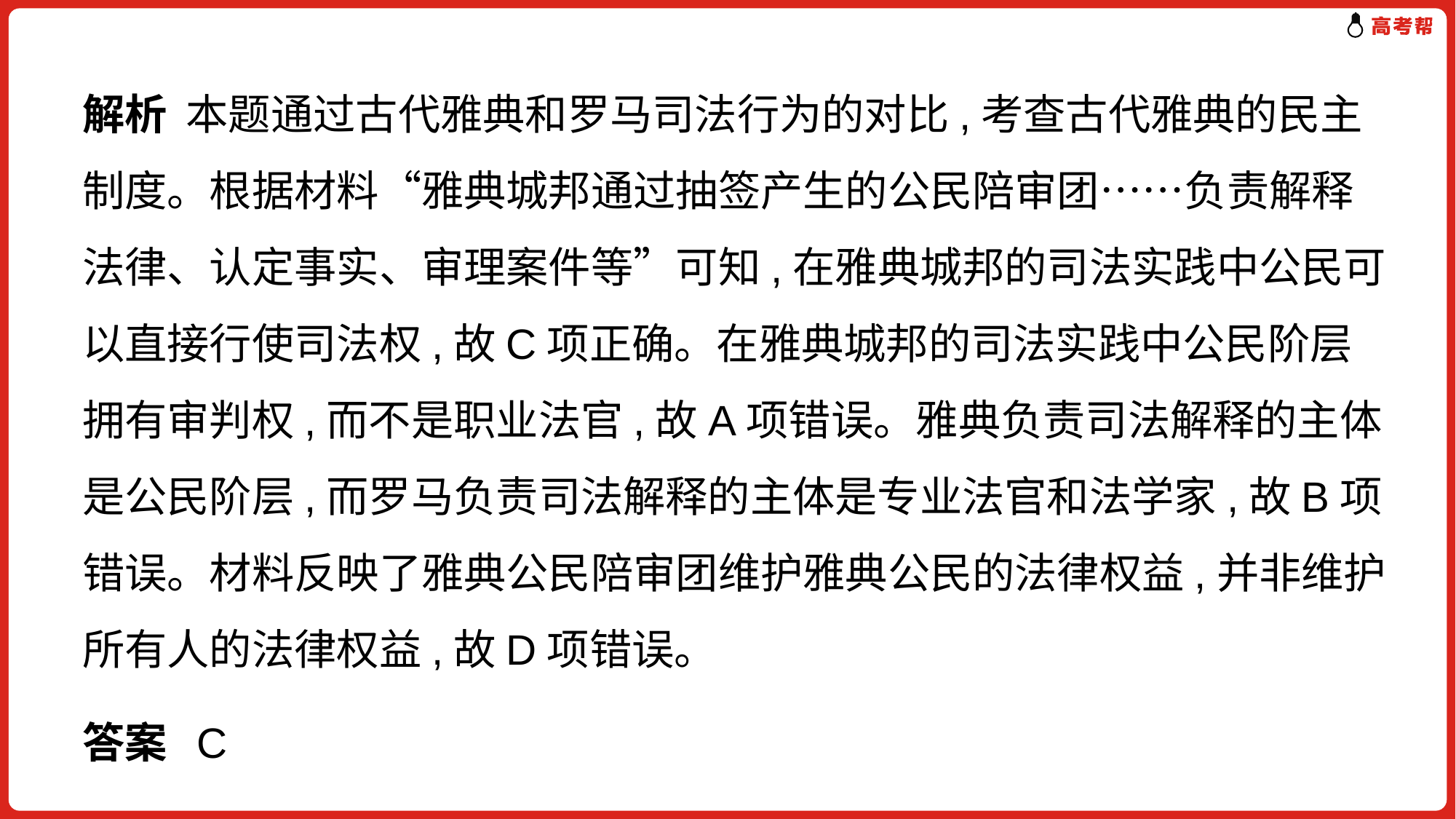

解析  本题通过古代雅典和罗马司法行为的对比,考查古代雅典的民主制度。根据材料“雅典城邦通过抽签产生的公民陪审团……负责解释法律、认定事实、审理案件等”可知,在雅典城邦的司法实践中公民可以直接行使司法权,故C项正确。在雅典城邦的司法实践中公民阶层拥有审判权,而不是职业法官,故A项错误。雅典负责司法解释的主体是公民阶层,而罗马负责司法解释的主体是专业法官和法学家,故B项错误。材料反映了雅典公民陪审团维护雅典公民的法律权益,并非维护所有人的法律权益,故D项错误。
答案  C